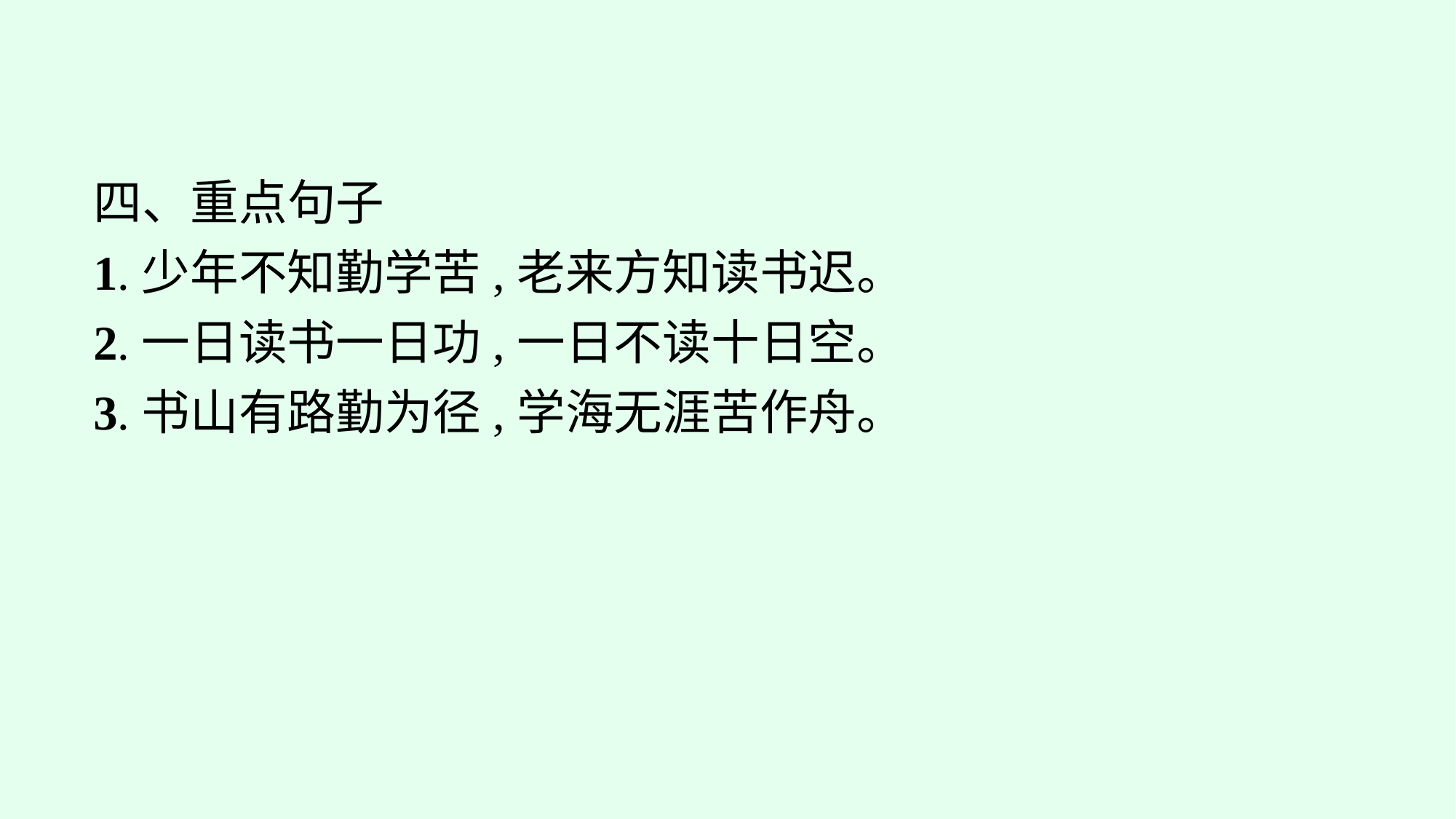

四、重点句子
1.少年不知勤学苦,老来方知读书迟。
2.一日读书一日功,一日不读十日空。
3.书山有路勤为径,学海无涯苦作舟。